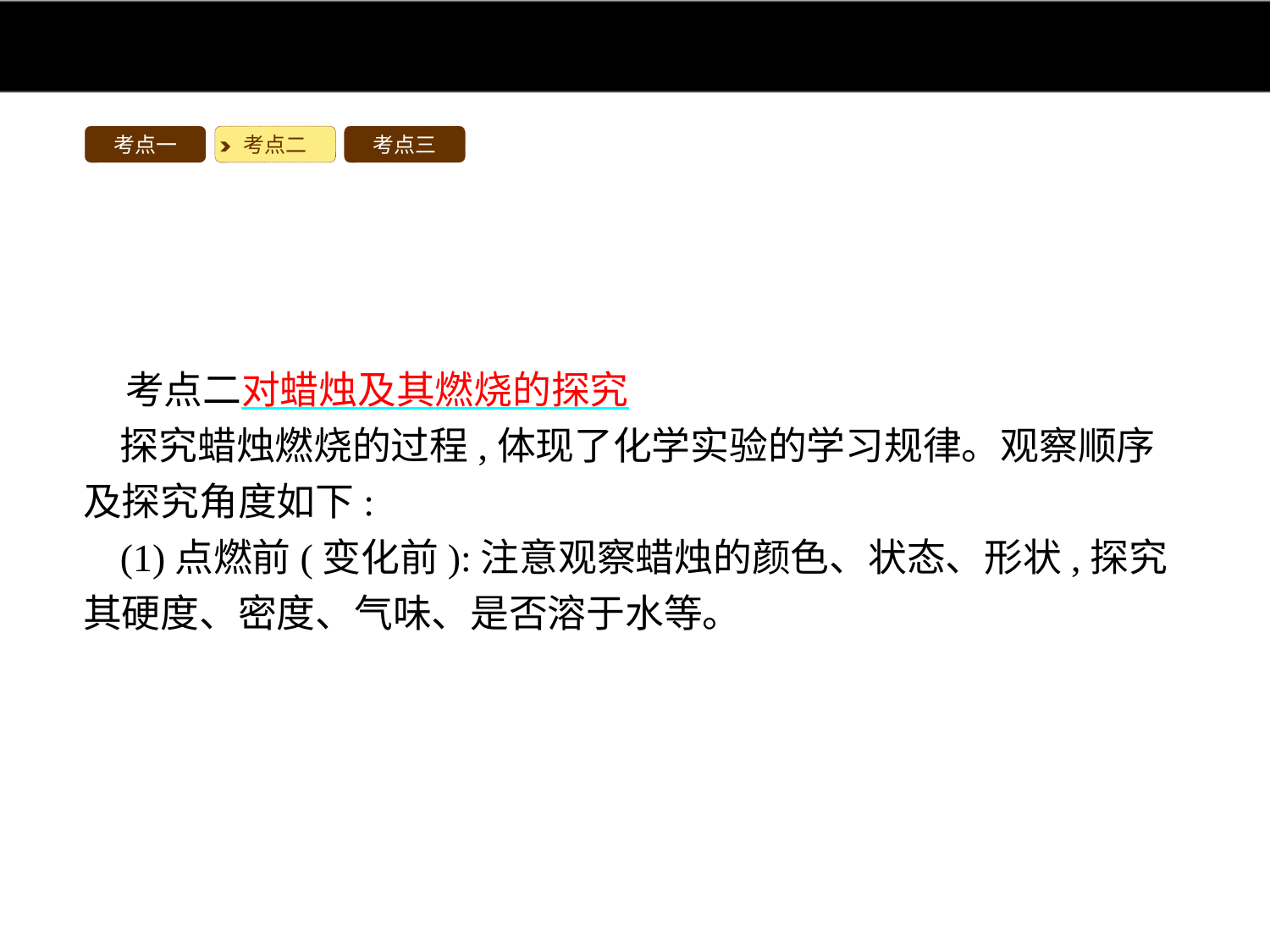

考点一
考点二
考点三

考点二对蜡烛及其燃烧的探究
探究蜡烛燃烧的过程,体现了化学实验的学习规律。观察顺序及探究角度如下:
(1)点燃前(变化前):注意观察蜡烛的颜色、状态、形状,探究其硬度、密度、气味、是否溶于水等。